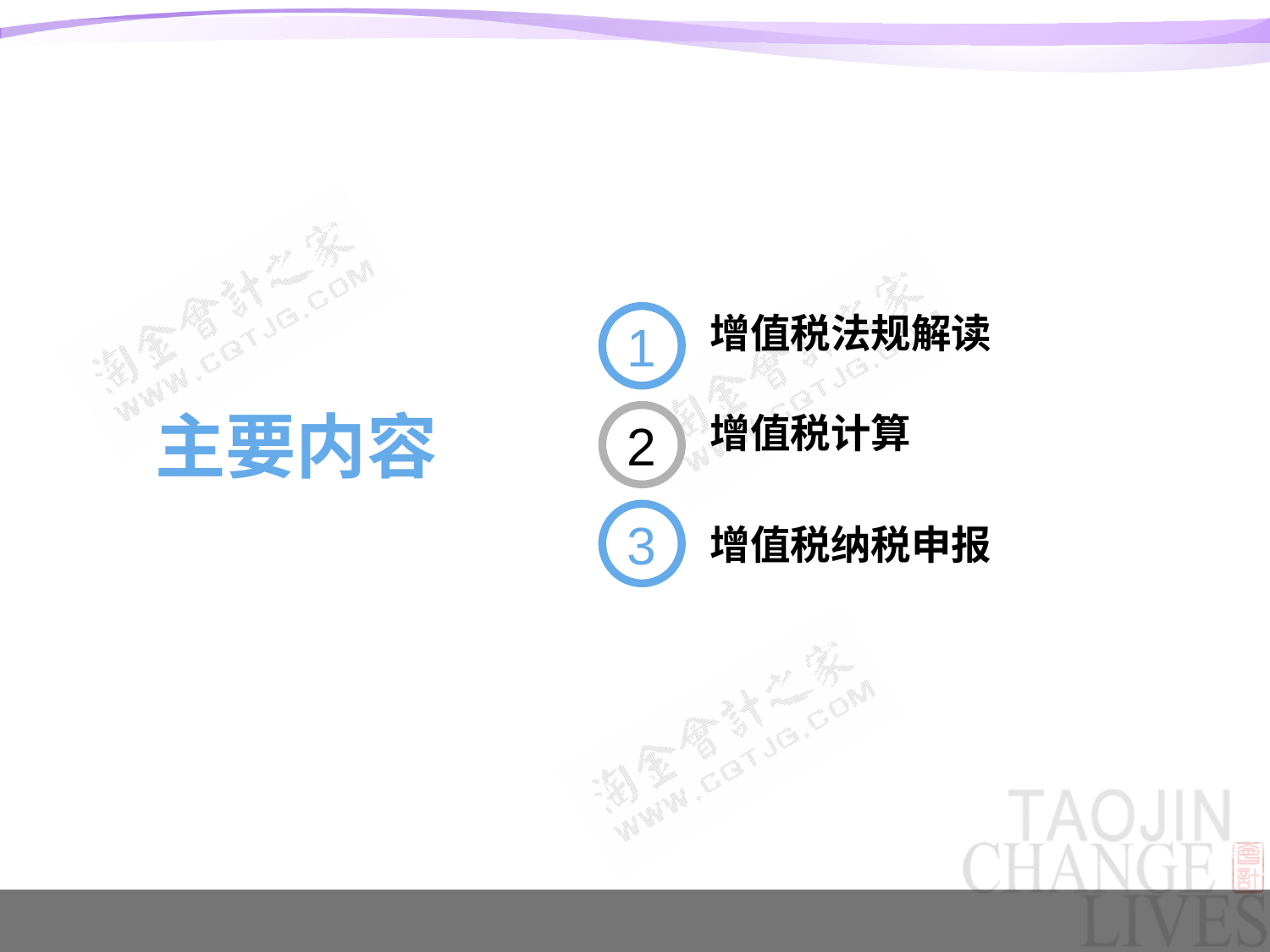

1
增值税法规解读

主要内容
2
增值税计算

3
增值税纳税申报